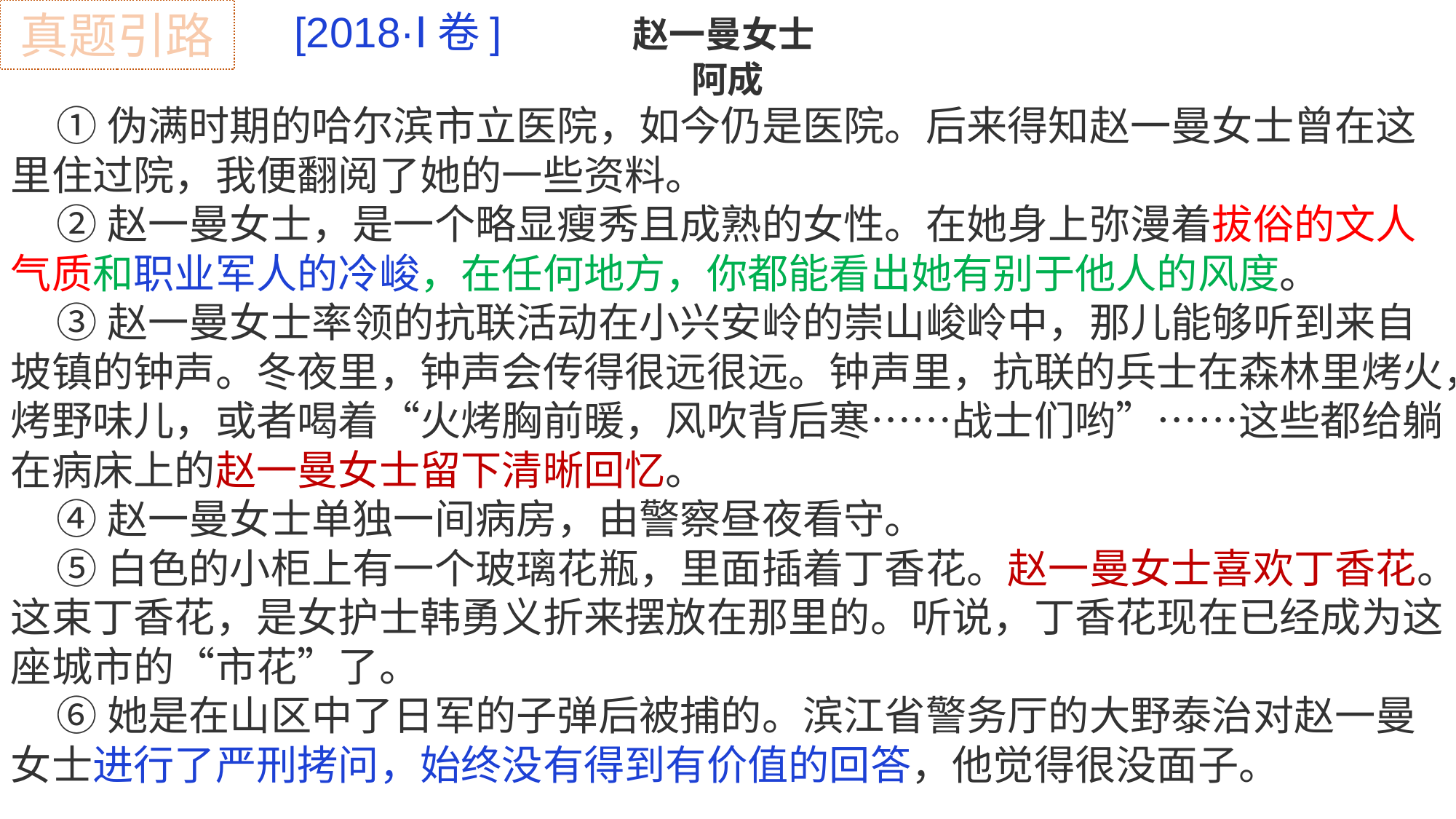

[2018·Ⅰ卷]           赵一曼女士
阿成
     ①伪满时期的哈尔滨市立医院，如今仍是医院。后来得知赵一曼女士曾在这里住过院，我便翻阅了她的一些资料。
     ②赵一曼女士，是一个略显瘦秀且成熟的女性。在她身上弥漫着拔俗的文人气质和职业军人的冷峻，在任何地方，你都能看出她有别于他人的风度。
     ③赵一曼女士率领的抗联活动在小兴安岭的崇山峻岭中，那儿能够听到来自坡镇的钟声。冬夜里，钟声会传得很远很远。钟声里，抗联的兵士在森林里烤火，烤野味儿，或者喝着“火烤胸前暖，风吹背后寒……战士们哟”……这些都给躺在病床上的赵一曼女士留下清晰回忆。
     ④赵一曼女士单独一间病房，由警察昼夜看守。
     ⑤白色的小柜上有一个玻璃花瓶，里面插着丁香花。赵一曼女士喜欢丁香花。这束丁香花，是女护士韩勇义折来摆放在那里的。听说，丁香花现在已经成为这座城市的“市花”了。
     ⑥她是在山区中了日军的子弹后被捕的。滨江省警务厅的大野泰治对赵一曼女士进行了严刑拷问，始终没有得到有价值的回答，他觉得很没面子。
真题引路